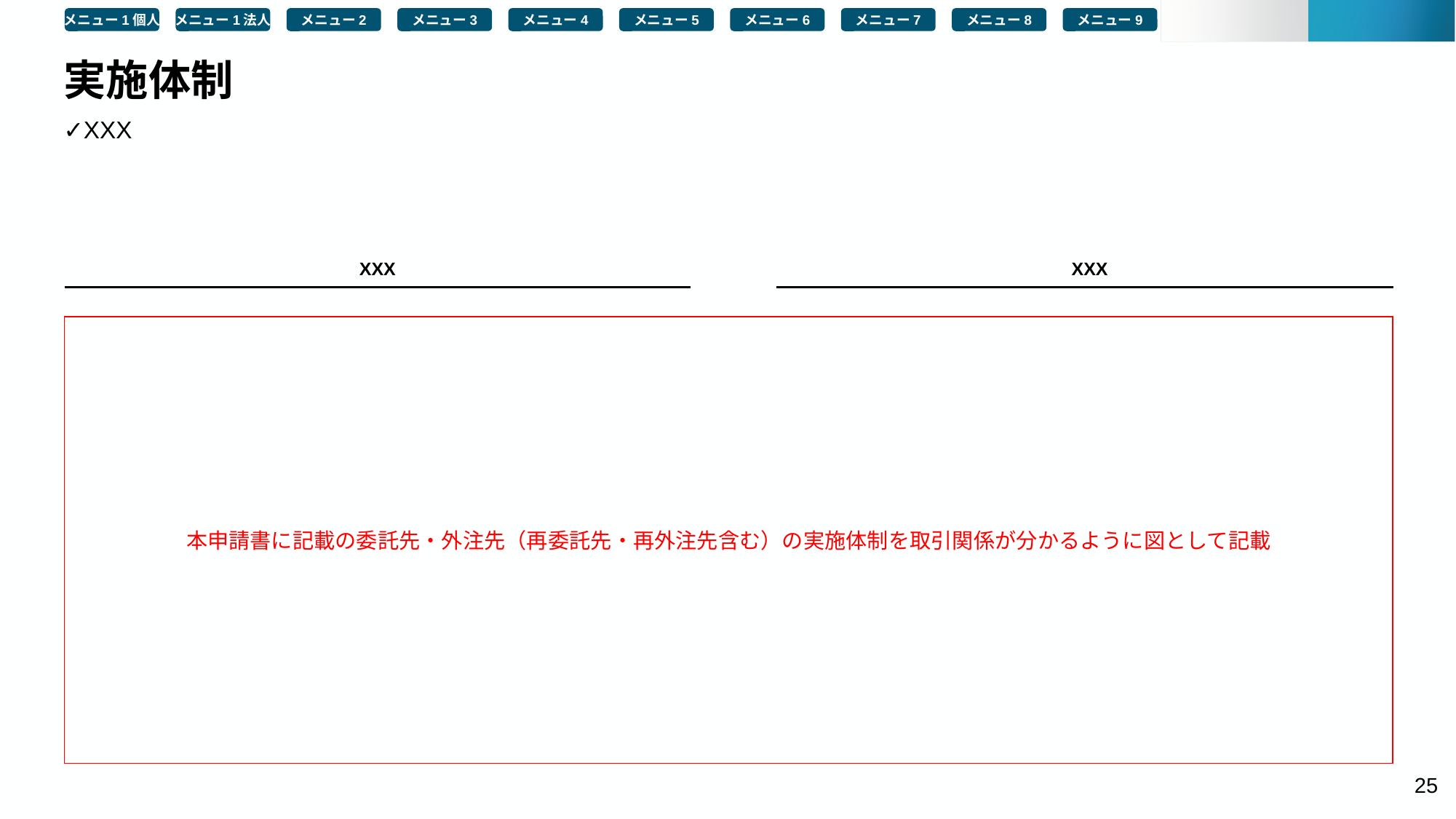

メニュー1個人
メニュー1法人
メニュー2
メニュー3
メニュー4
メニュー5
メニュー6
メニュー7
メニュー8
メニュー9
# 実施体制
✓XXX
XXX
XXX
本申請書に記載の委託先・外注先（再委託先・再外注先含む）の実施体制を取引関係が分かるように図として記載
25